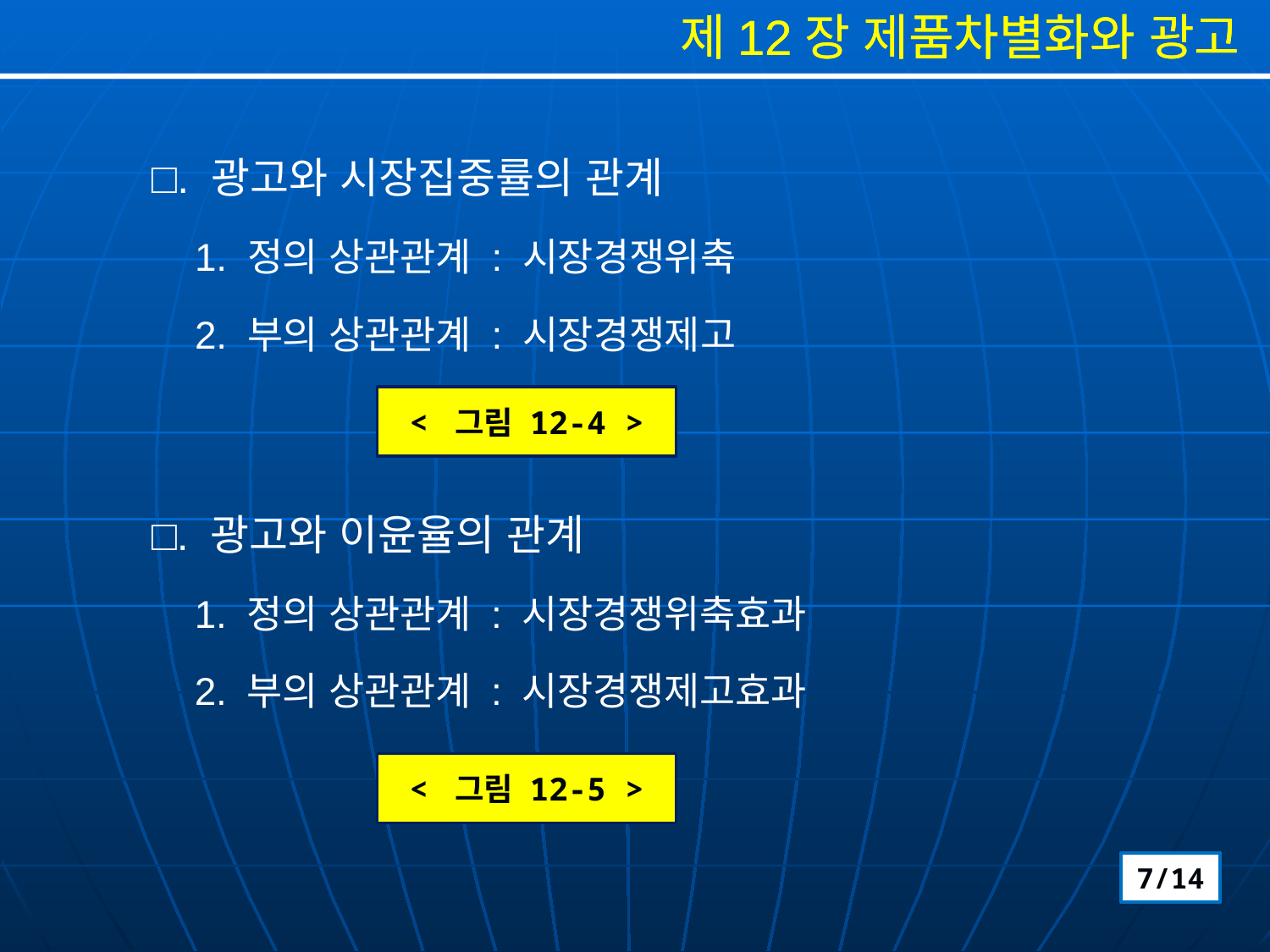

□. 광고와 시장집중률의 관계
    1. 정의 상관관계 : 시장경쟁위축
    2. 부의 상관관계 : 시장경쟁제고

< 그림 12-4 >
□. 광고와 이윤율의 관계
    1. 정의 상관관계 : 시장경쟁위축효과
    2. 부의 상관관계 : 시장경쟁제고효과

< 그림 12-5 >
7/14